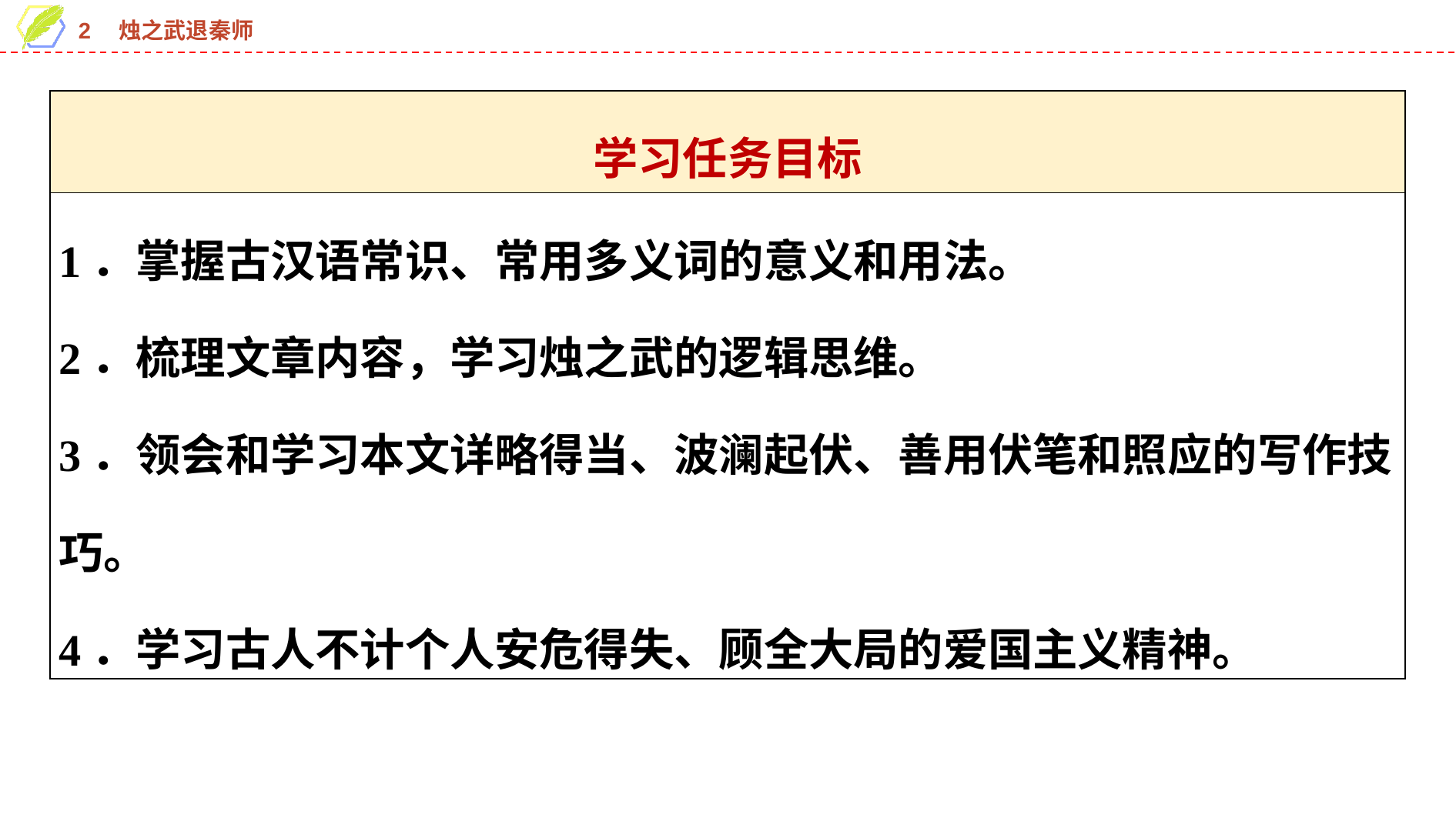

| 学习任务目标 |
| --- |
| 1．掌握古汉语常识、常用多义词的意义和用法。 2．梳理文章内容，学习烛之武的逻辑思维。 3．领会和学习本文详略得当、波澜起伏、善用伏笔和照应的写作技巧。 4．学习古人不计个人安危得失、顾全大局的爱国主义精神。 |